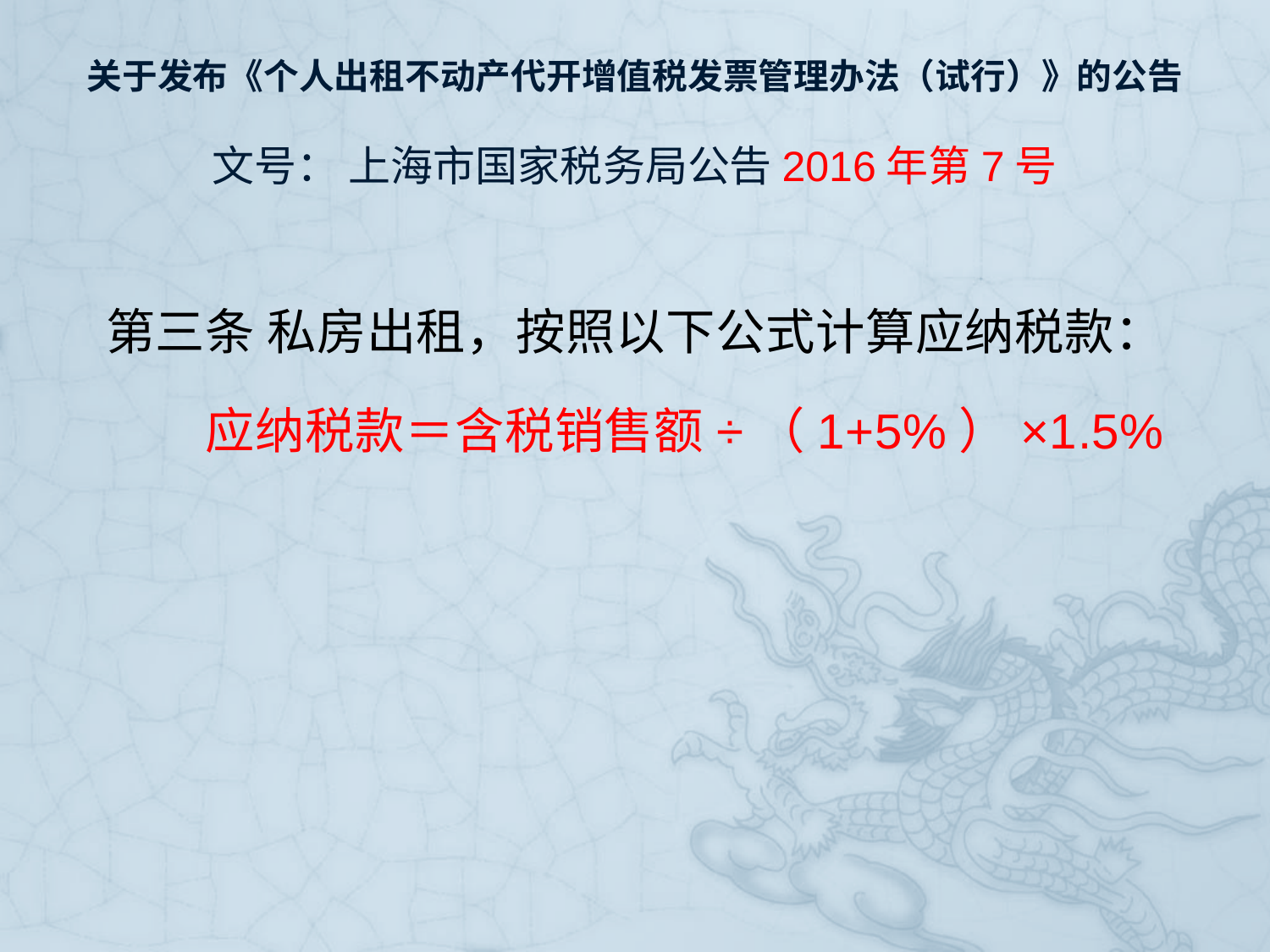

# 关于发布《个人出租不动产代开增值税发票管理办法（试行）》的公告 文号： 上海市国家税务局公告2016年第7号

第三条 私房出租，按照以下公式计算应纳税款：
　　应纳税款＝含税销售额÷（1+5%）×1.5%